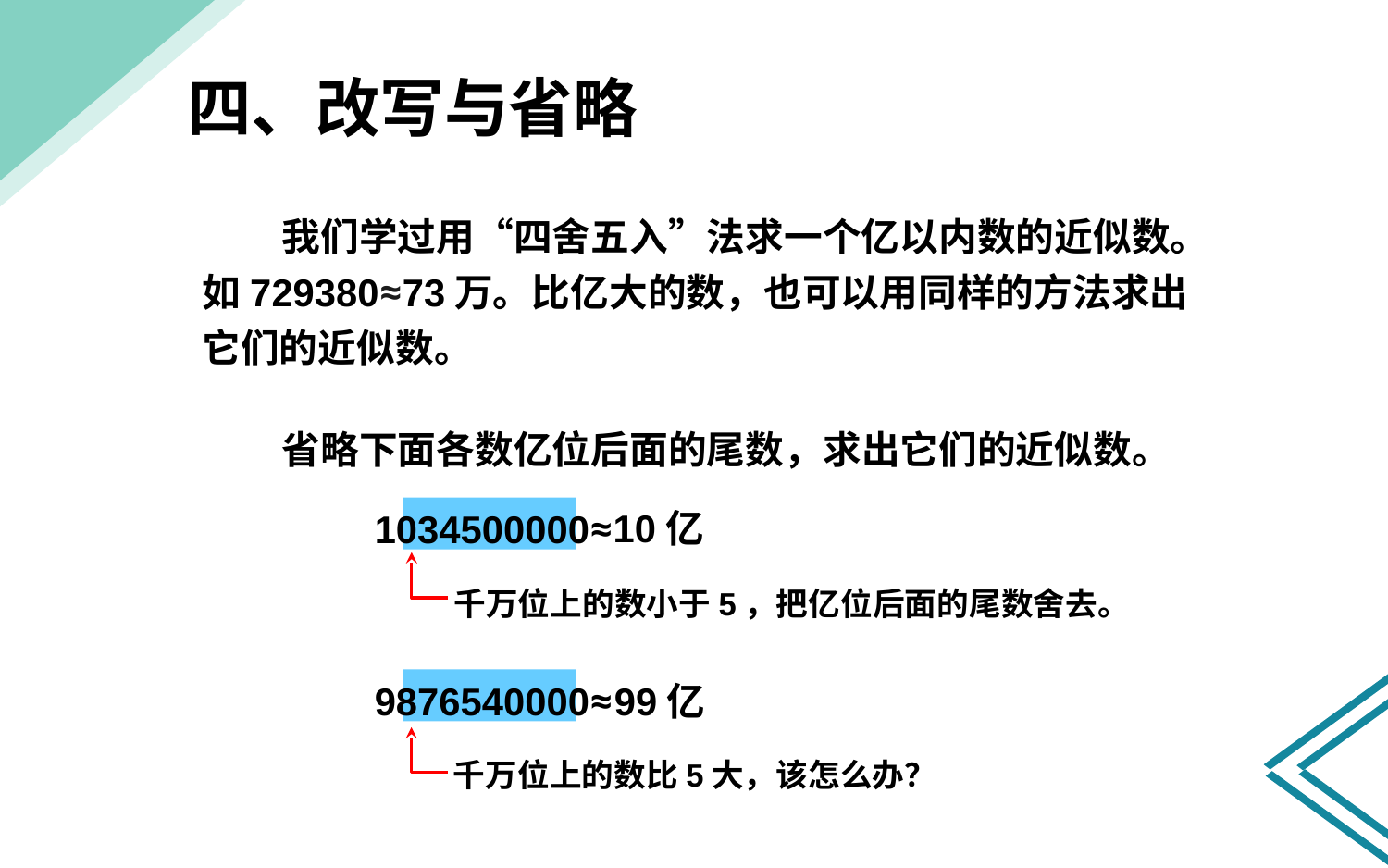

四、改写与省略
        我们学过用“四舍五入”法求一个亿以内数的近似数。如729380≈73万。比亿大的数，也可以用同样的方法求出
它们的近似数。
        省略下面各数亿位后面的尾数，求出它们的近似数。
10亿
1034500000≈

千万位上的数小于5，把亿位后面的尾数舍去。
9876540000≈
99亿

千万位上的数比5大，该怎么办？